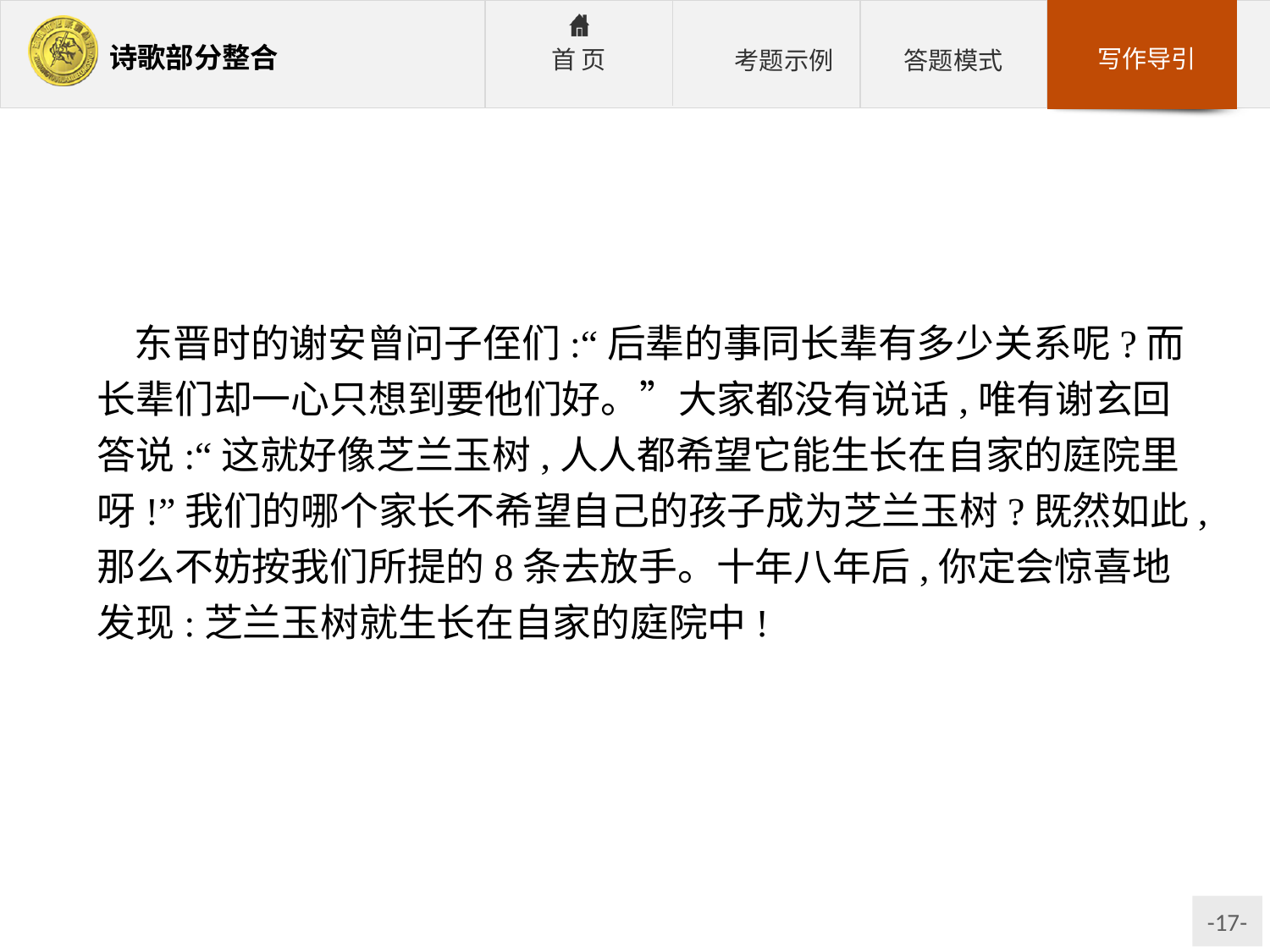

东晋时的谢安曾问子侄们:“后辈的事同长辈有多少关系呢?而长辈们却一心只想到要他们好。”大家都没有说话,唯有谢玄回答说:“这就好像芝兰玉树,人人都希望它能生长在自家的庭院里呀!”我们的哪个家长不希望自己的孩子成为芝兰玉树?既然如此,那么不妨按我们所提的8条去放手。十年八年后,你定会惊喜地发现:芝兰玉树就生长在自家的庭院中!